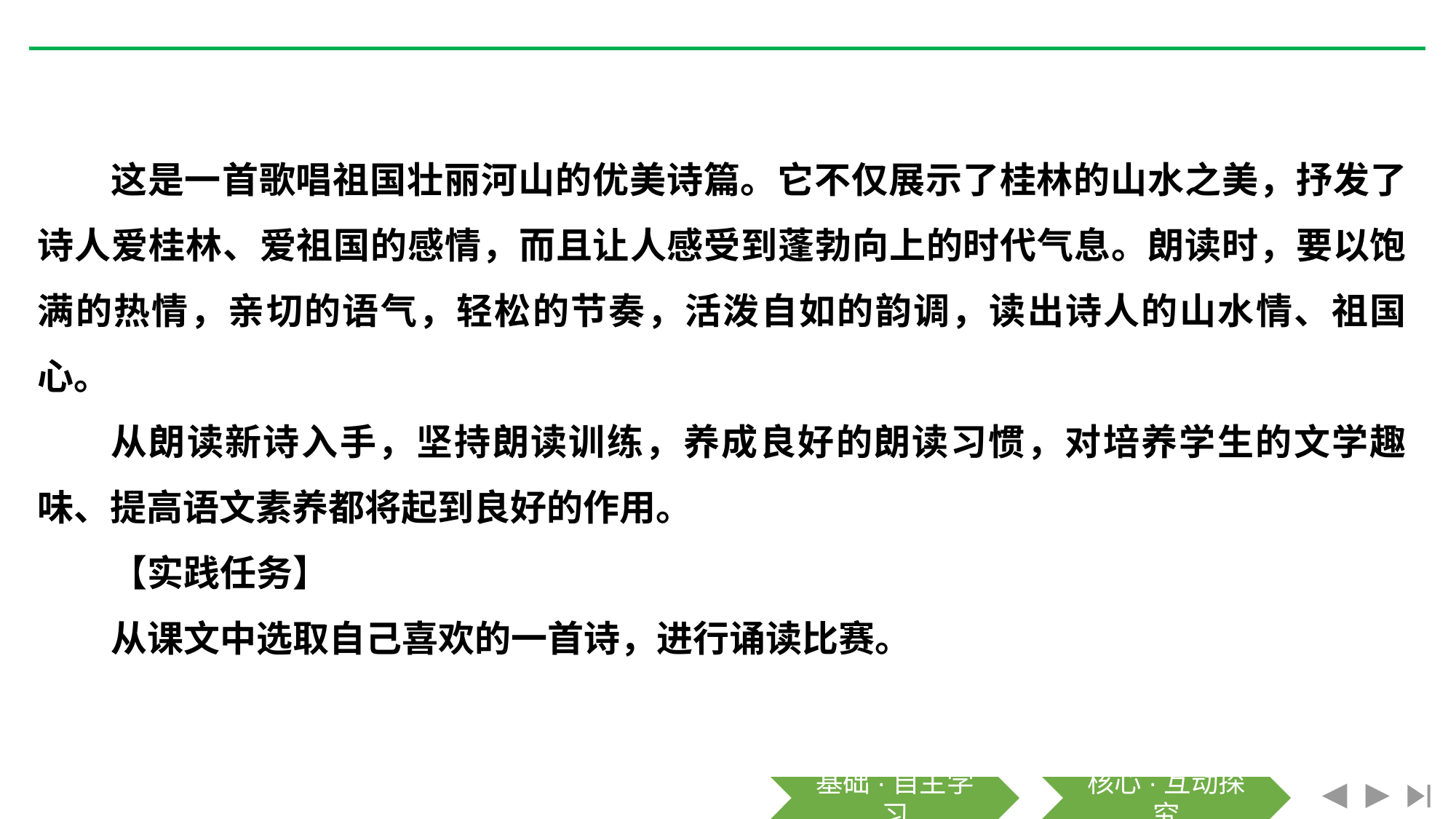

这是一首歌唱祖国壮丽河山的优美诗篇。它不仅展示了桂林的山水之美，抒发了诗人爱桂林、爱祖国的感情，而且让人感受到蓬勃向上的时代气息。朗读时，要以饱满的热情，亲切的语气，轻松的节奏，活泼自如的韵调，读出诗人的山水情、祖国心。
从朗读新诗入手，坚持朗读训练，养成良好的朗读习惯，对培养学生的文学趣味、提高语文素养都将起到良好的作用。
【实践任务】
从课文中选取自己喜欢的一首诗，进行诵读比赛。